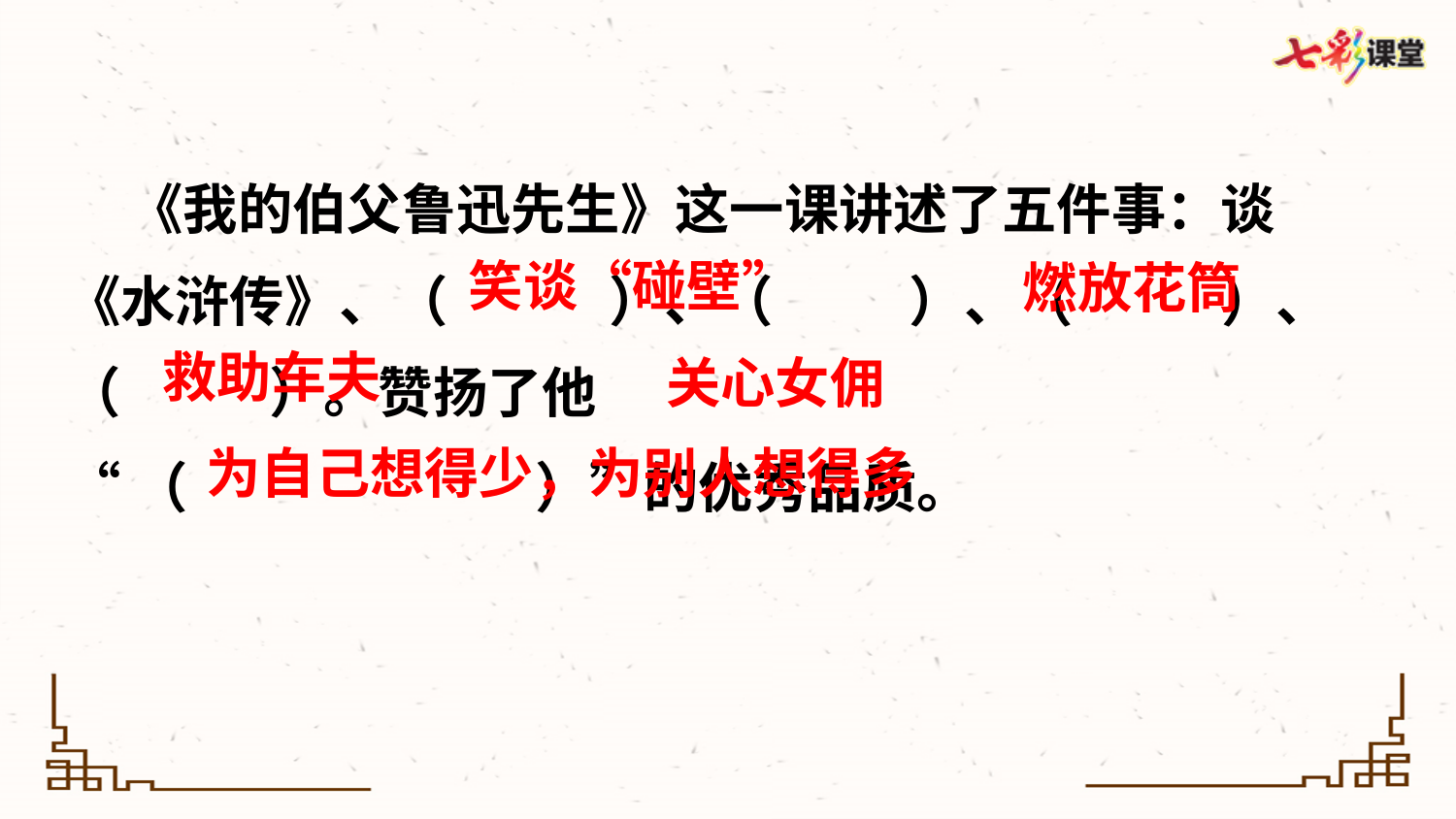

《我的伯父鲁迅先生》这一课讲述了五件事：谈《水浒传》、（             ）、（           ）、（            ）、（            ）。赞扬了他
“（                            ）”的优秀品质。
笑谈“碰壁”
燃放花筒
救助车夫
关心女佣
为自己想得少，为别人想得多